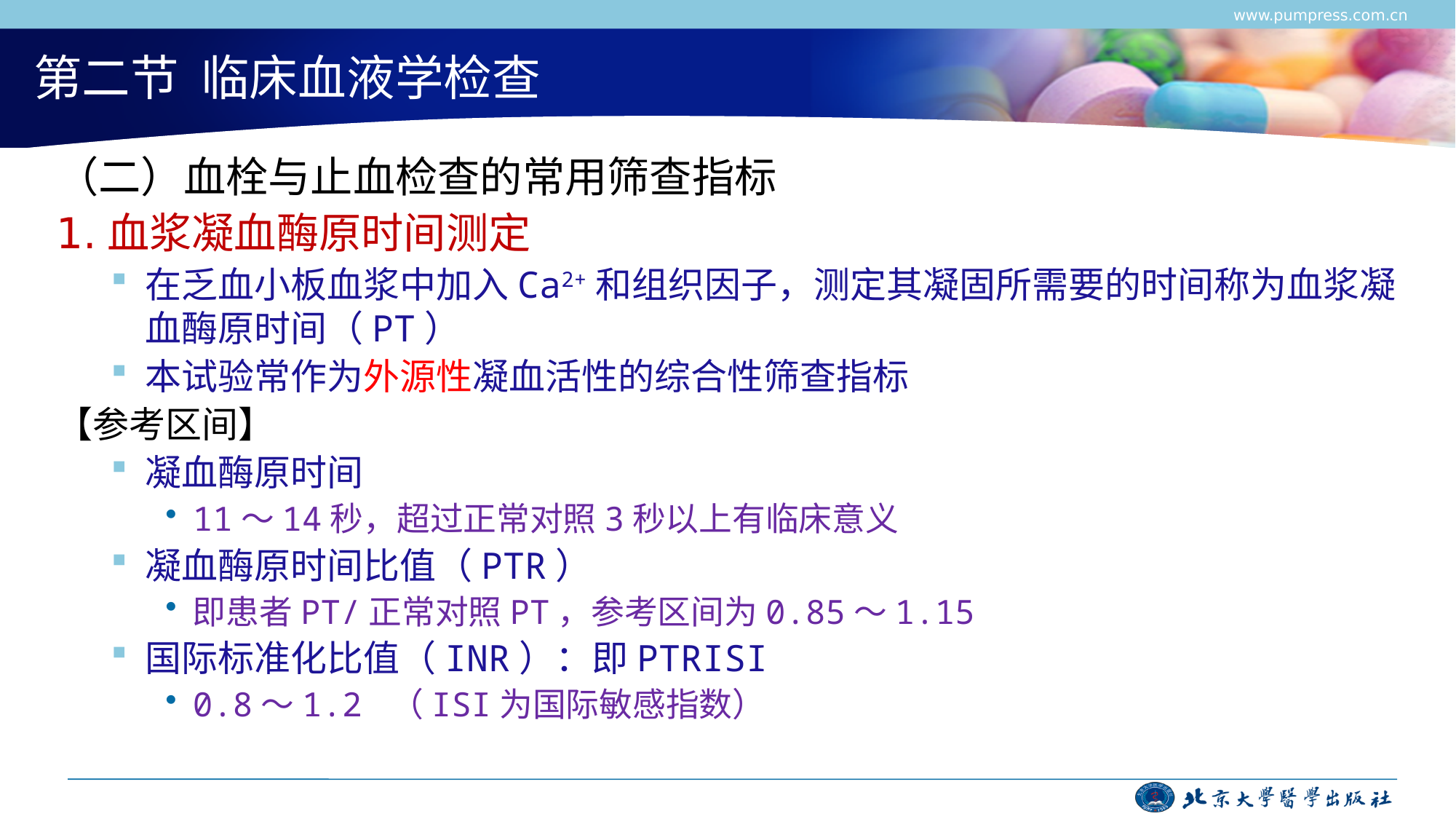

www.pumpress.com.cn
# 第二节  临床血液学检查
（二）血栓与止血检查的常用筛查指标
1.血浆凝血酶原时间测定
在乏血小板血浆中加入Ca2+和组织因子，测定其凝固所需要的时间称为血浆凝血酶原时间（PT）
本试验常作为外源性凝血活性的综合性筛查指标
【参考区间】
凝血酶原时间
11～14秒，超过正常对照3秒以上有临床意义
凝血酶原时间比值（PTR）
即患者PT/正常对照PT，参考区间为0.85～1.15
国际标准化比值（INR）：即PTRISI
0.8～1.2 （ISI为国际敏感指数）